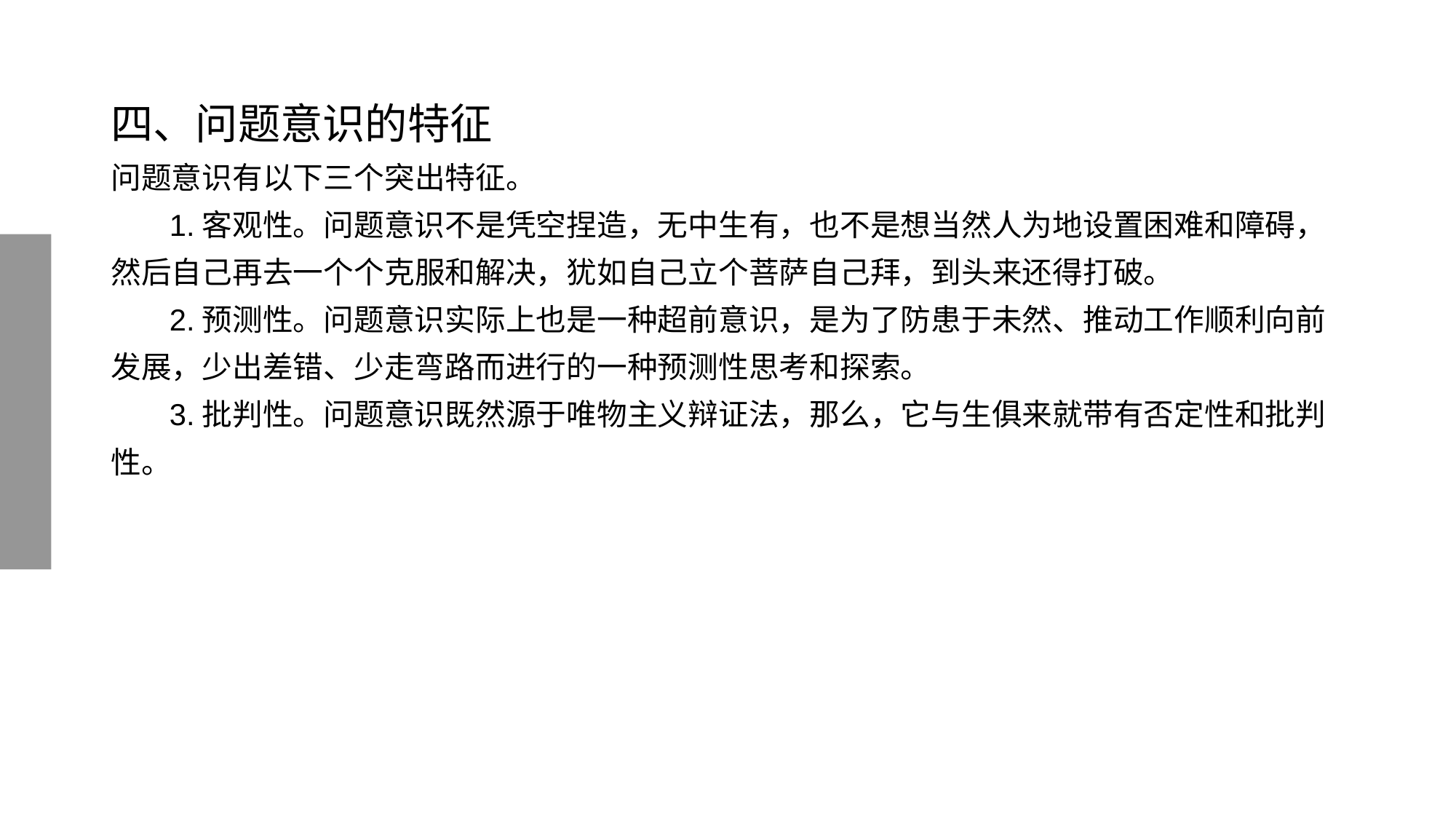

# 四、问题意识的特征
问题意识有以下三个突出特征。
       1.客观性。问题意识不是凭空捏造，无中生有，也不是想当然人为地设置困难和障碍，然后自己再去一个个克服和解决，犹如自己立个菩萨自己拜，到头来还得打破。
       2.预测性。问题意识实际上也是一种超前意识，是为了防患于未然、推动工作顺利向前发展，少出差错、少走弯路而进行的一种预测性思考和探索。
       3.批判性。问题意识既然源于唯物主义辩证法，那么，它与生俱来就带有否定性和批判性。